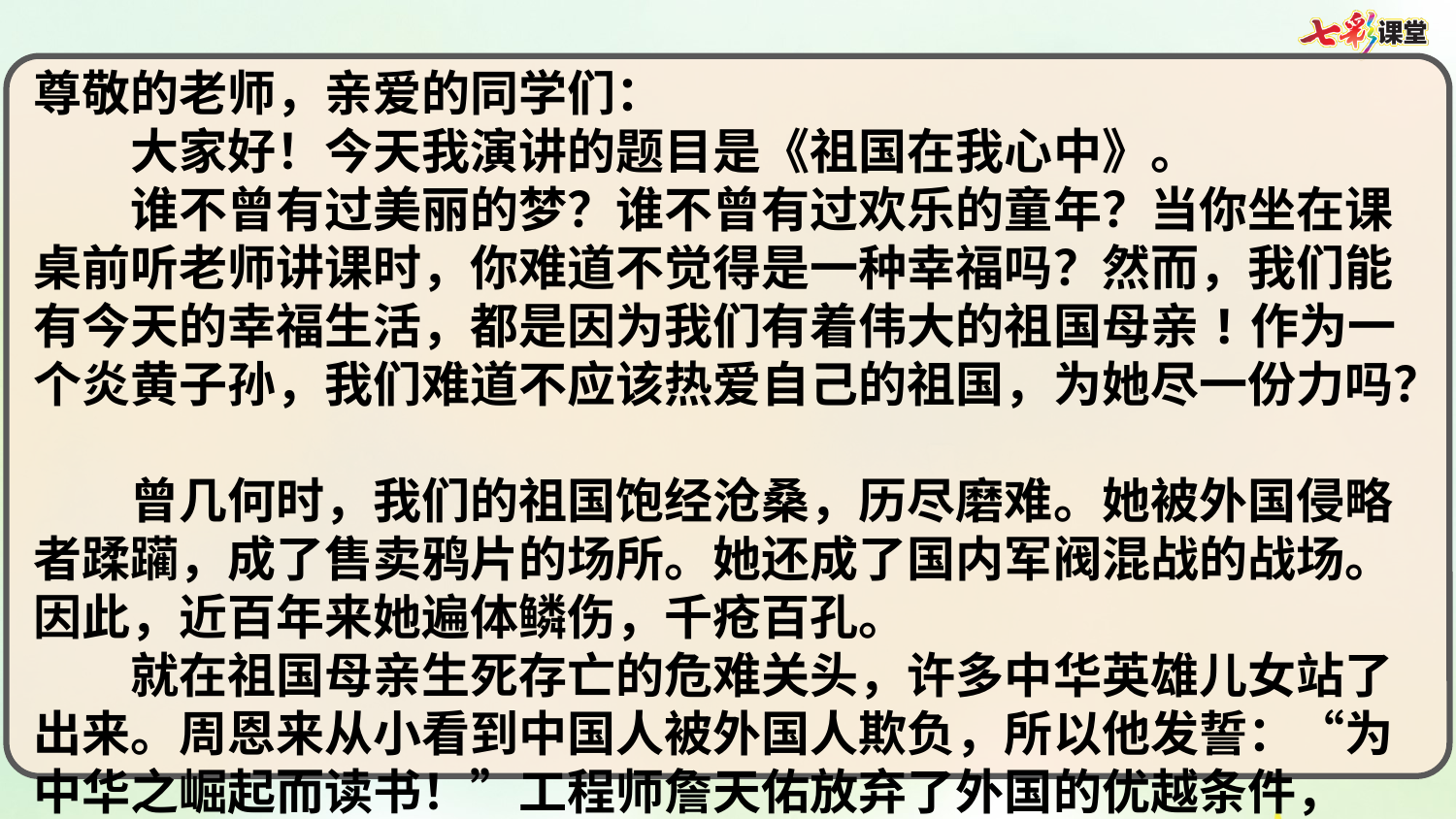

尊敬的老师，亲爱的同学们：
　　大家好！今天我演讲的题目是《祖国在我心中》。
　　谁不曾有过美丽的梦？谁不曾有过欢乐的童年？当你坐在课桌前听老师讲课时，你难道不觉得是一种幸福吗？然而，我们能有今天的幸福生活，都是因为我们有着伟大的祖国母亲!作为一个炎黄子孙，我们难道不应该热爱自己的祖国，为她尽一份力吗？
　　曾几何时，我们的祖国饱经沧桑，历尽磨难。她被外国侵略者蹂躏，成了售卖鸦片的场所。她还成了国内军阀混战的战场。因此，近百年来她遍体鳞伤，千疮百孔。
　　就在祖国母亲生死存亡的危难关头，许多中华英雄儿女站了出来。周恩来从小看到中国人被外国人欺负，所以他发誓：“为中华之崛起而读书！”工程师詹天佑放弃了外国的优越条件，